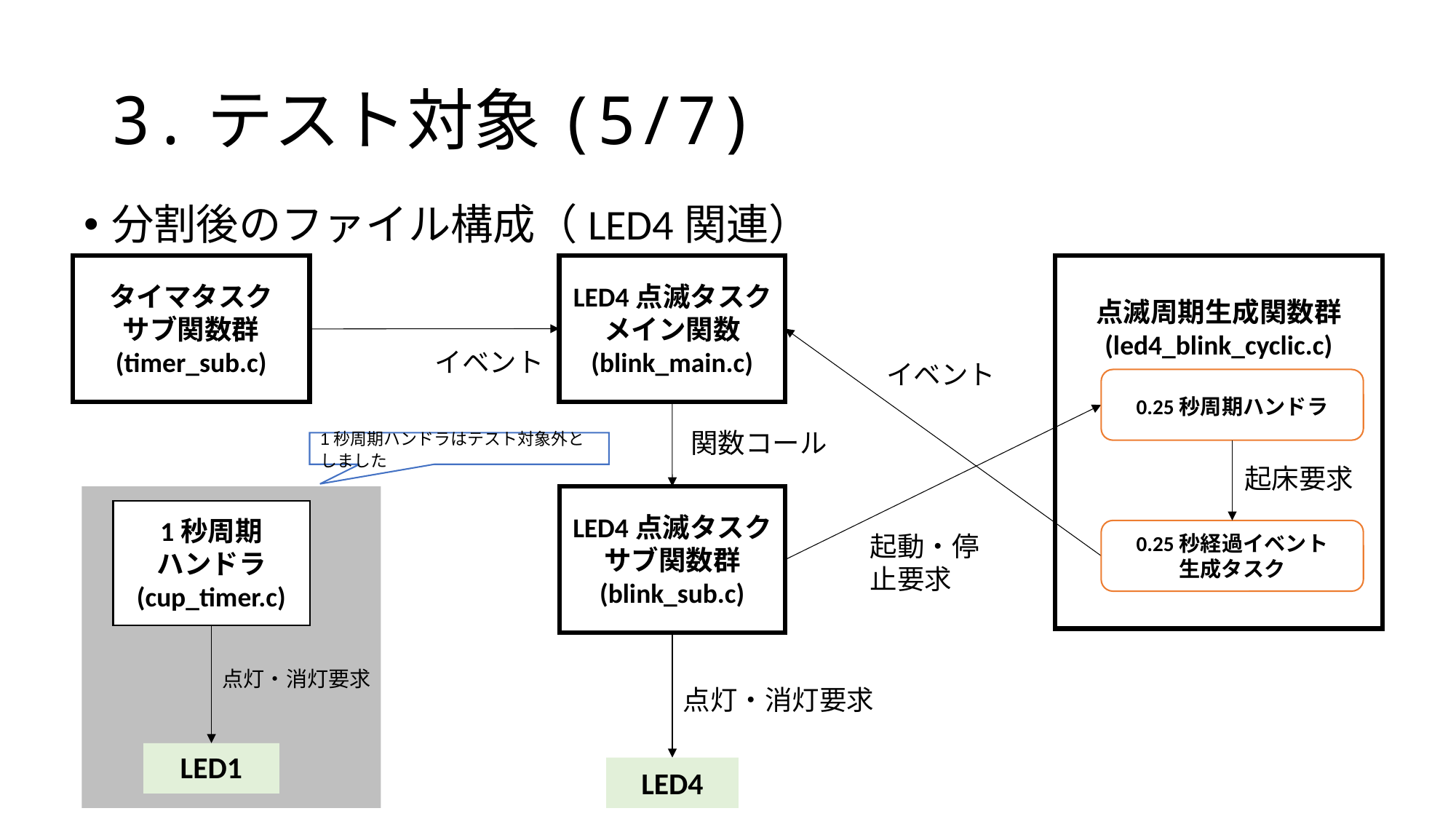

# 3.テスト対象(5/7)
分割後のファイル構成（LED4関連）

LED4点滅タスクメイン関数
(blink_main.c)
点滅周期生成関数群
(led4_blink_cyclic.c)

タイマタスク
サブ関数群
(timer_sub.c)
イベント
イベント
0.25秒周期ハンドラ
関数コール
1秒周期ハンドラはテスト対象外としました
起床要求

LED4点滅タスクサブ関数群
(blink_sub.c)
1秒周期
ハンドラ
(cup_timer.c)
0.25秒経過イベント
生成タスク
起動・停止要求
点灯・消灯要求
点灯・消灯要求
LED1
LED4